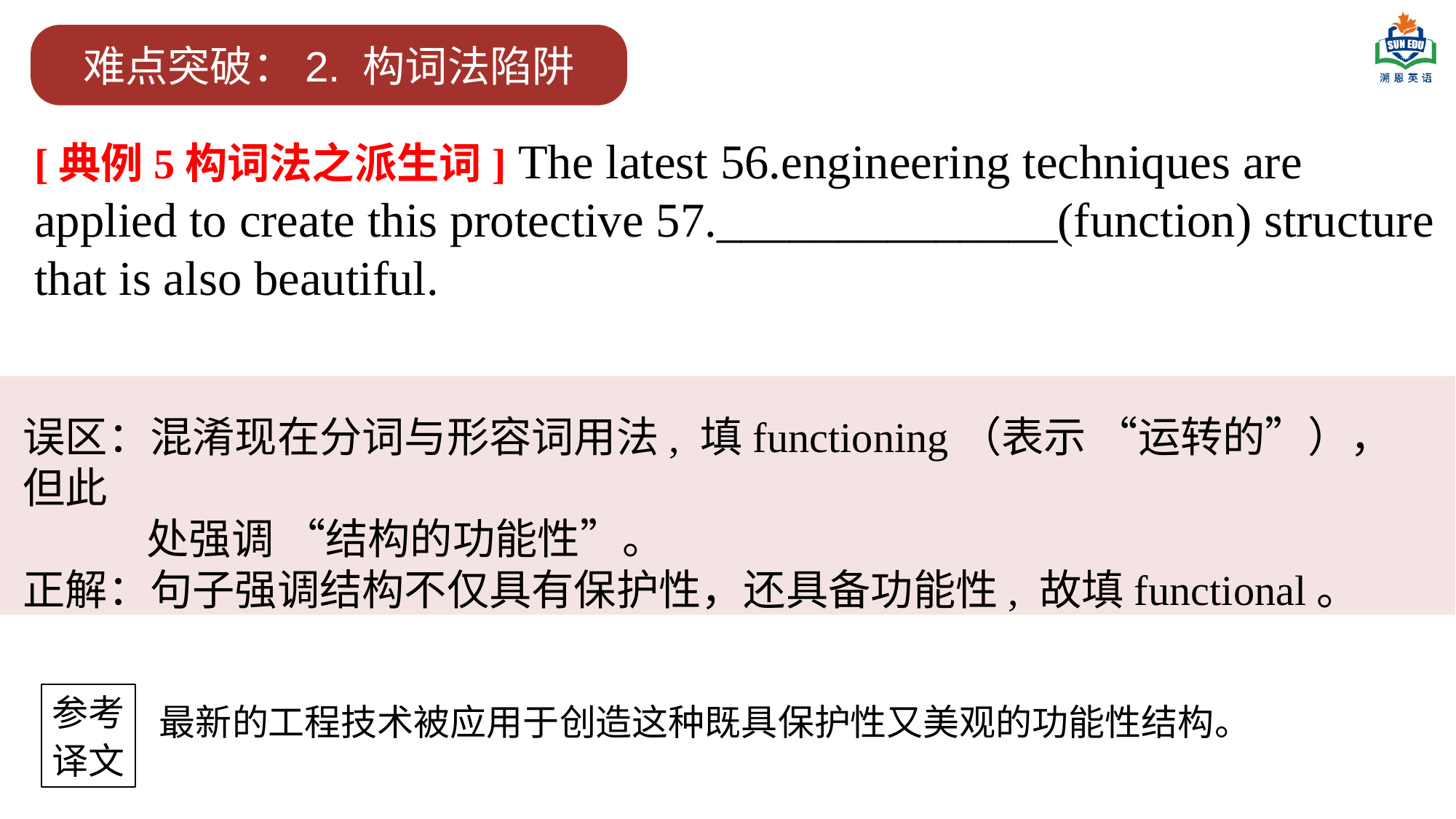

难点突破：2. 构词法陷阱
[典例5构词法之派生词] The latest 56.engineering techniques are applied to create this protective 57.______________(function) structure that is also beautiful.

误区：混淆现在分词与形容词用法, 填functioning（表示 “运转的”），但此
            处强调 “结构的功能性”。
正解：句子强调结构不仅具有保护性，还具备功能性, 故填functional。

参考
译文
最新的工程技术被应用于创造这种既具保护性又美观的功能性结构。